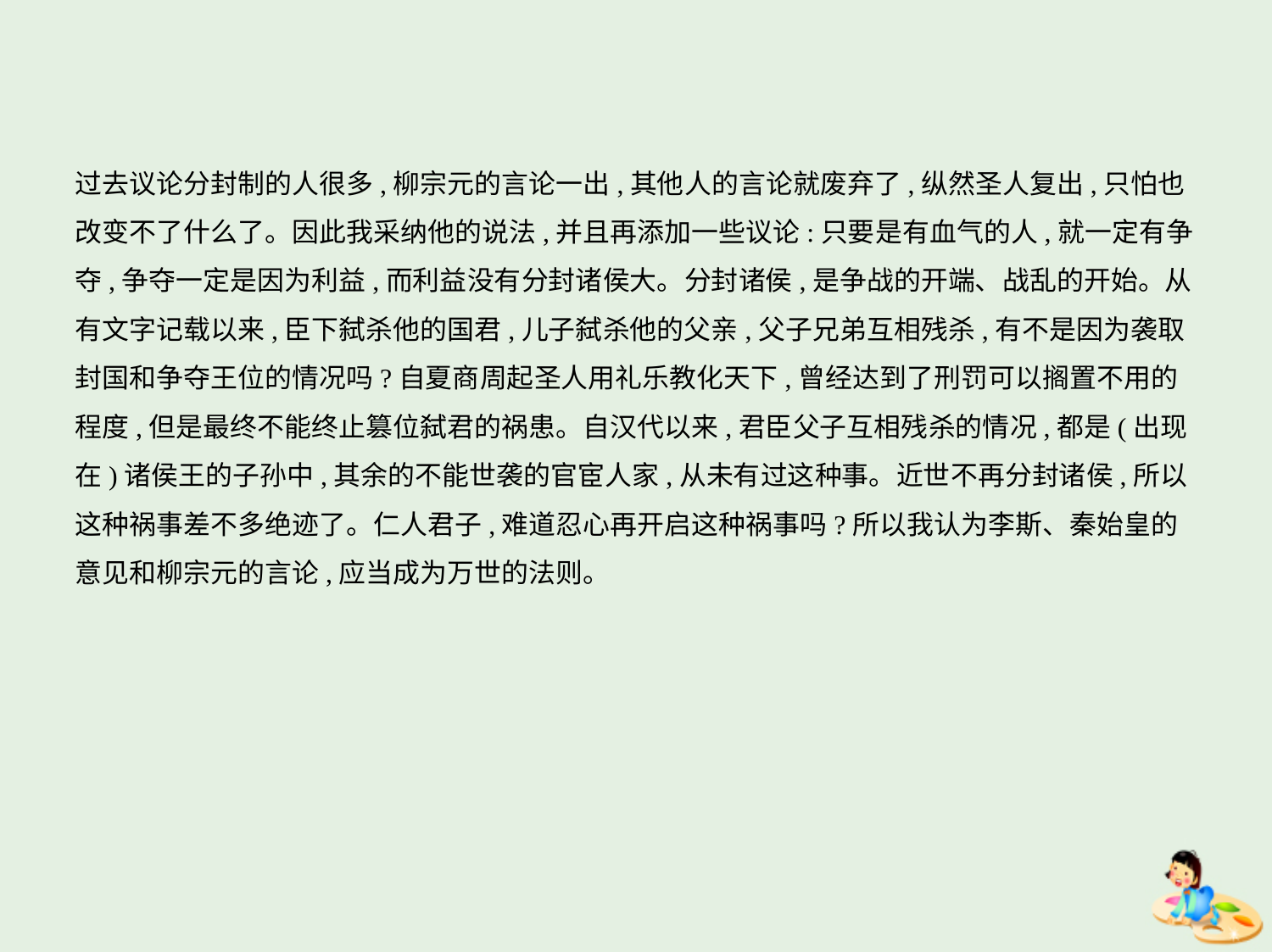

过去议论分封制的人很多,柳宗元的言论一出,其他人的言论就废弃了,纵然圣人复出,只怕也
改变不了什么了。因此我采纳他的说法,并且再添加一些议论:只要是有血气的人,就一定有争
夺,争夺一定是因为利益,而利益没有分封诸侯大。分封诸侯,是争战的开端、战乱的开始。从
有文字记载以来,臣下弑杀他的国君,儿子弑杀他的父亲,父子兄弟互相残杀,有不是因为袭取
封国和争夺王位的情况吗?自夏商周起圣人用礼乐教化天下,曾经达到了刑罚可以搁置不用的
程度,但是最终不能终止篡位弑君的祸患。自汉代以来,君臣父子互相残杀的情况,都是(出现
在)诸侯王的子孙中,其余的不能世袭的官宦人家,从未有过这种事。近世不再分封诸侯,所以
这种祸事差不多绝迹了。仁人君子,难道忍心再开启这种祸事吗?所以我认为李斯、秦始皇的
意见和柳宗元的言论,应当成为万世的法则。